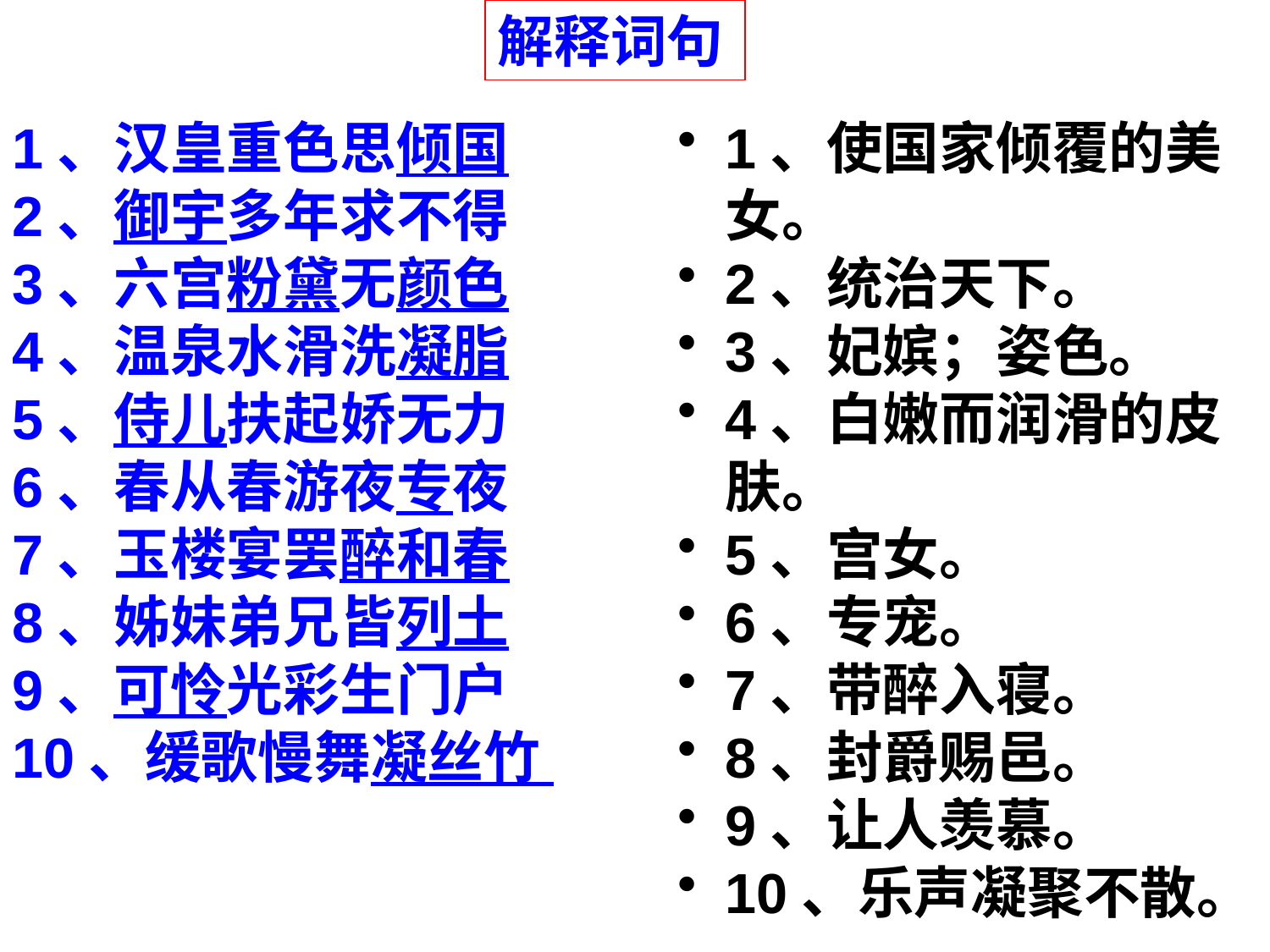

解释词句
1、汉皇重色思倾国
2、御宇多年求不得
3、六宫粉黛无颜色
4、温泉水滑洗凝脂
5、侍儿扶起娇无力
6、春从春游夜专夜
7、玉楼宴罢醉和春
8、姊妹弟兄皆列土
9、可怜光彩生门户
10、缓歌慢舞凝丝竹

1、使国家倾覆的美女。
2、统治天下。
3、妃嫔；姿色。
4、白嫩而润滑的皮肤。
5、宫女。
6、专宠。
7、带醉入寝。
8、封爵赐邑。
9、让人羡慕。
10、乐声凝聚不散。